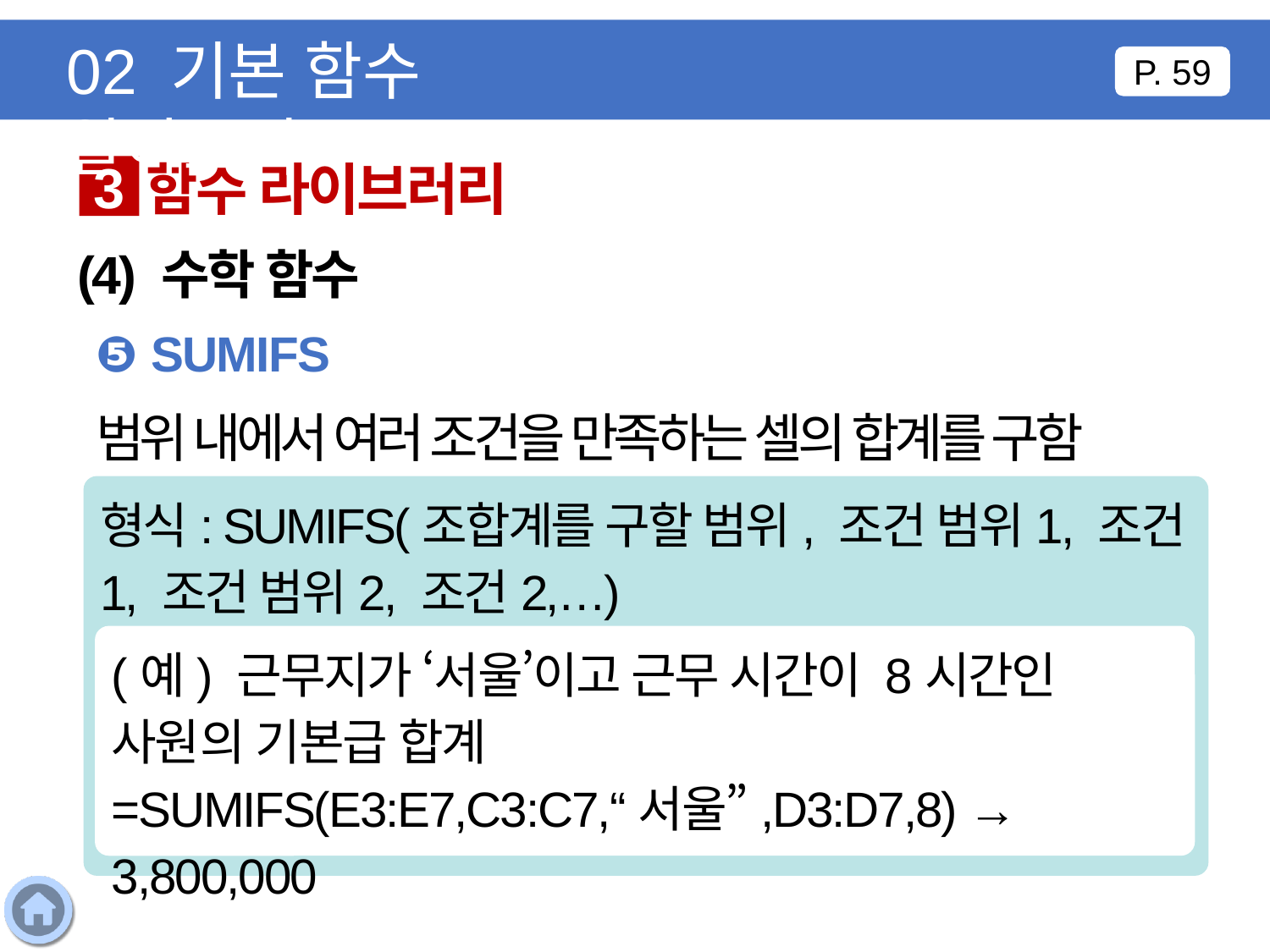

02 기본 함수 알아보기
P. 59
함수 라이브러리
3
(4) 수학 함수
❺ SUMIFS
범위 내에서 여러 조건을 만족하는 셀의 합계를 구함
형식: SUMIFS(조합계를 구할 범위, 조건 범위1, 조건1, 조건 범위2, 조건2,…)
(예) 근무지가 ‘서울’이고 근무 시간이 8시간인 사원의 기본급 합계
=SUMIFS(E3:E7,C3:C7,“서울”,D3:D7,8) → 3,800,000